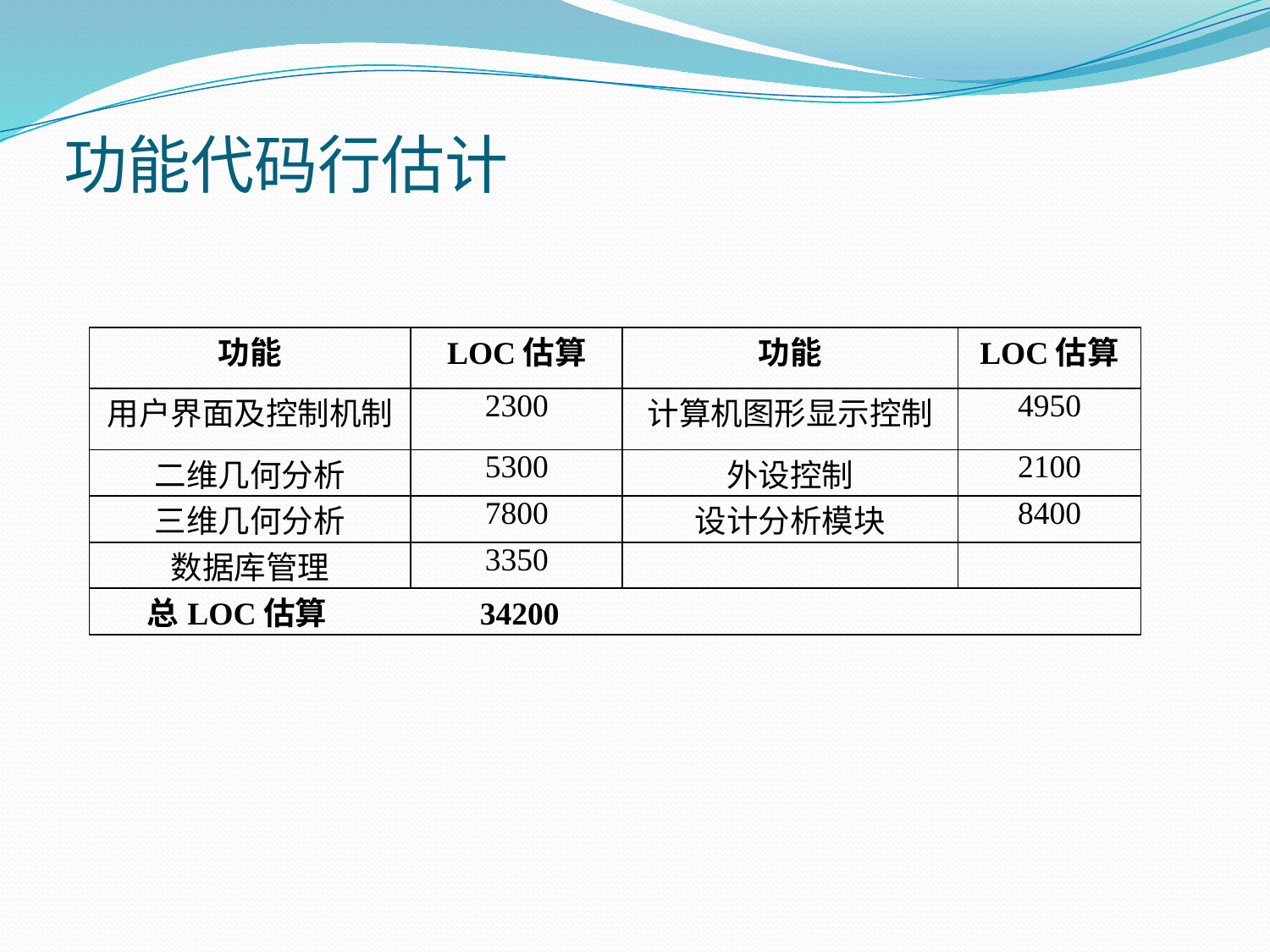

# 功能代码行估计
| 功能 | LOC估算 | 功能 | LOC估算 |
| --- | --- | --- | --- |
| 用户界面及控制机制 | 2300 | 计算机图形显示控制 | 4950 |
| 二维几何分析 | 5300 | 外设控制 | 2100 |
| 三维几何分析 | 7800 | 设计分析模块 | 8400 |
| 数据库管理 | 3350 |  |  |
| 总LOC估算 34200 |  |  |  |